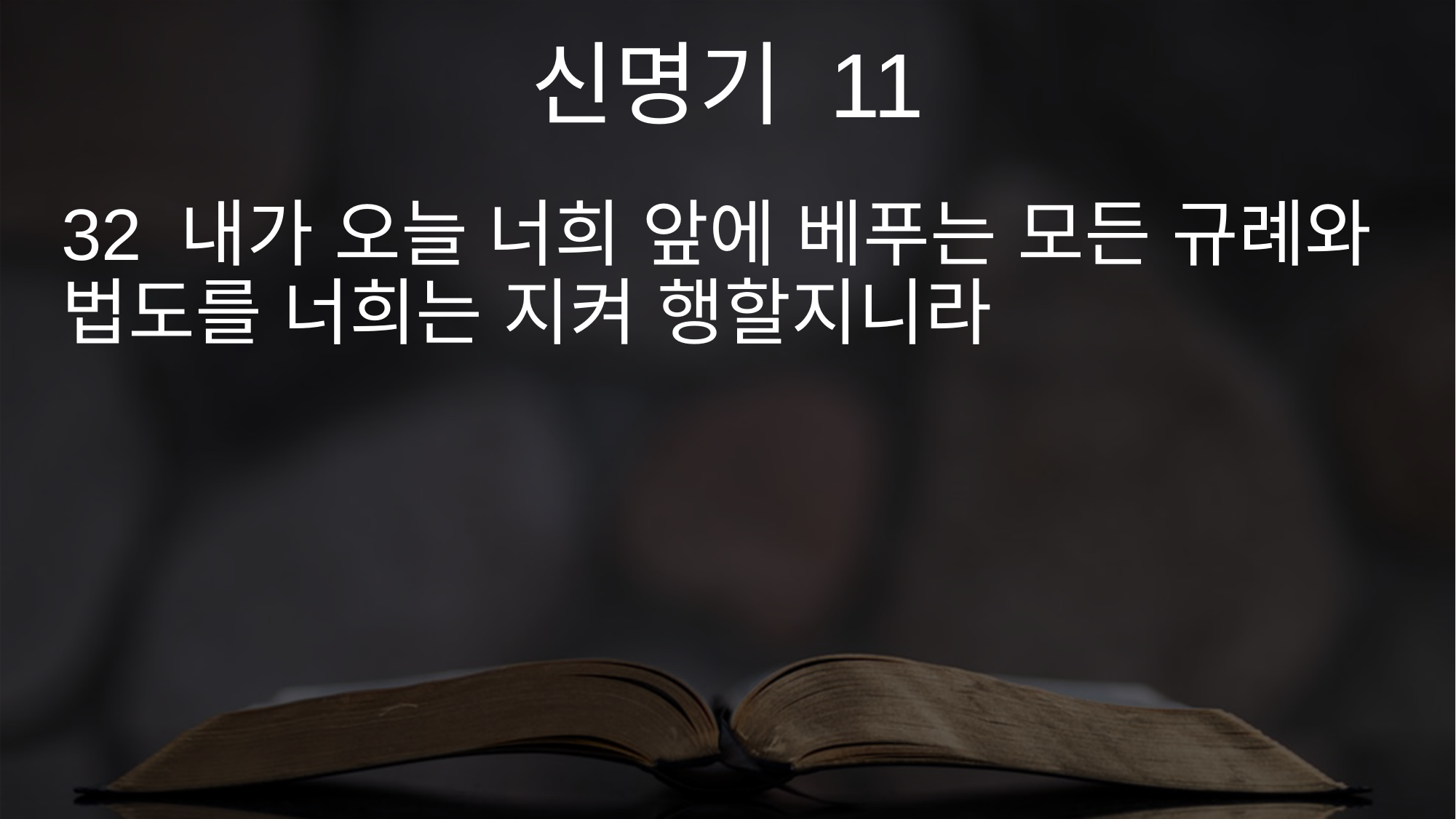

신명기 11
32 내가 오늘 너희 앞에 베푸는 모든 규례와 법도를 너희는 지켜 행할지니라